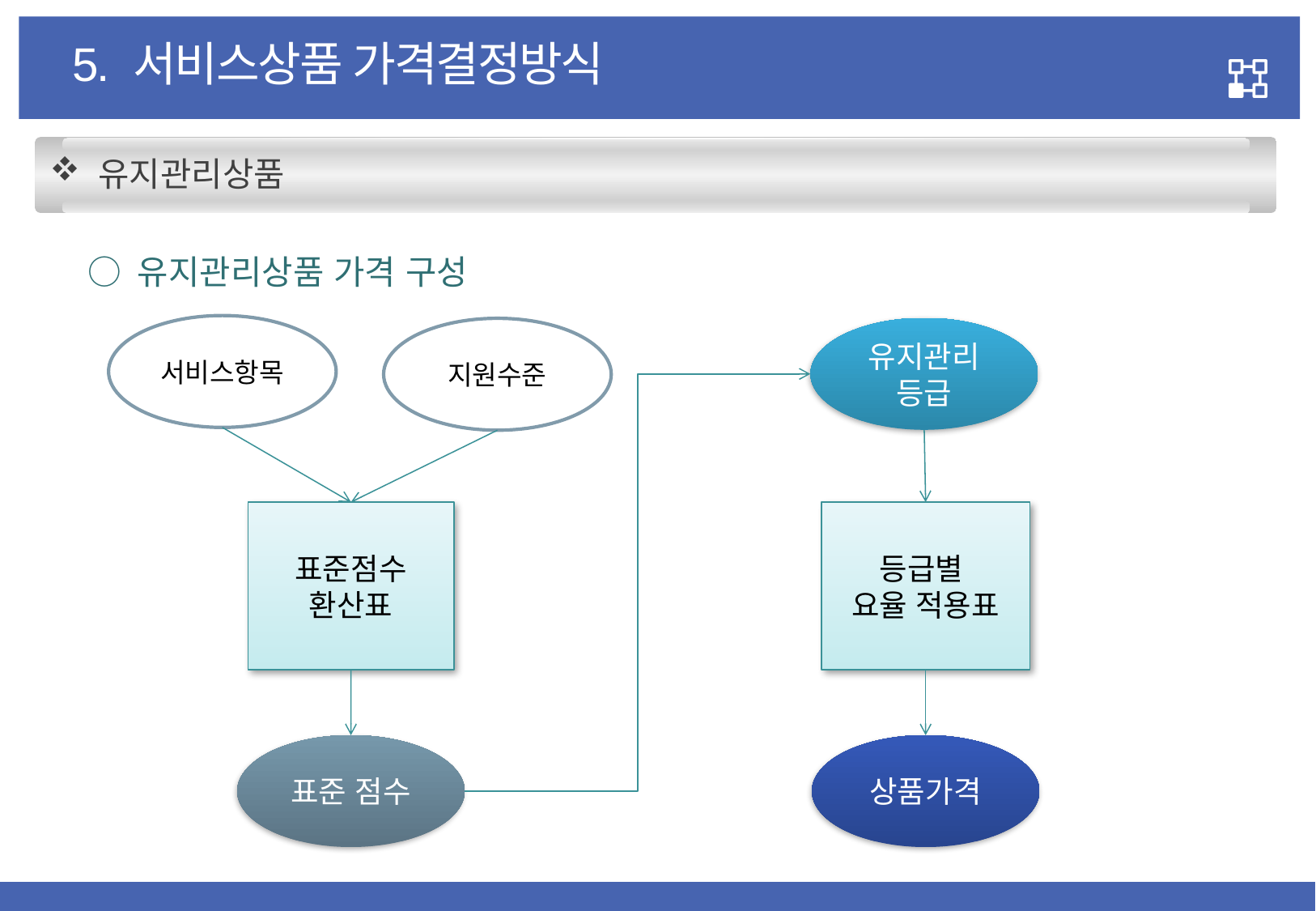

5. 서비스상품 가격결정방식

 유지관리상품
  ○ 유지관리상품 가격 구성
서비스항목
유지관리
등급
지원수준
표준점수
환산표
등급별
요율 적용표
표준 점수
상품가격